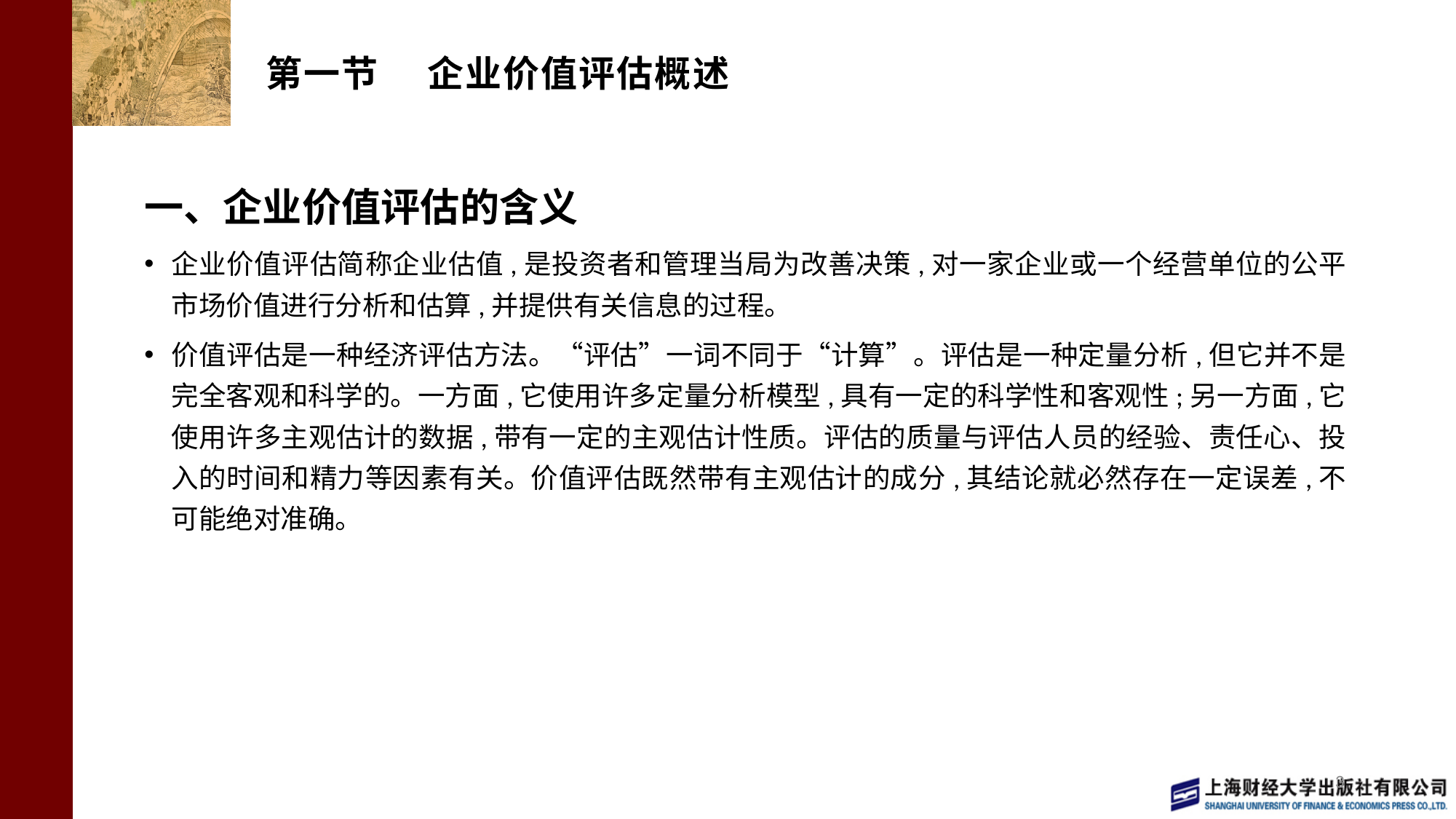

# 第一节     企业价值评估概述
一、企业价值评估的含义
企业价值评估简称企业估值,是投资者和管理当局为改善决策,对一家企业或一个经营单位的公平市场价值进行分析和估算,并提供有关信息的过程。
价值评估是一种经济评估方法。“评估”一词不同于“计算”。评估是一种定量分析,但它并不是完全客观和科学的。一方面,它使用许多定量分析模型,具有一定的科学性和客观性;另一方面,它使用许多主观估计的数据,带有一定的主观估计性质。评估的质量与评估人员的经验、责任心、投入的时间和精力等因素有关。价值评估既然带有主观估计的成分,其结论就必然存在一定误差,不可能绝对准确。
3